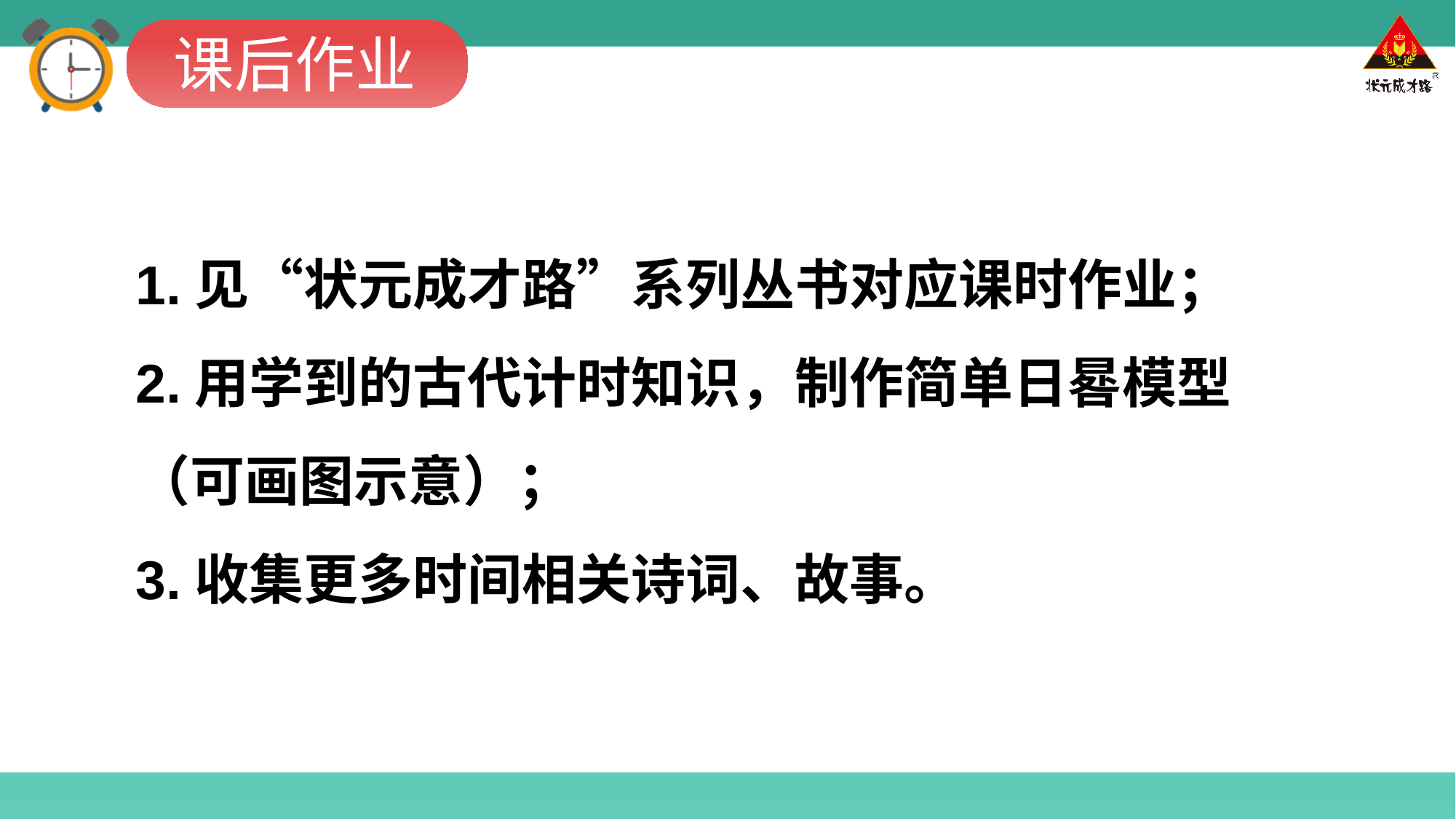

课后作业
1.见“状元成才路”系列丛书对应课时作业；
2.用学到的古代计时知识，制作简单日晷模型（可画图示意）；
3.收集更多时间相关诗词、故事。